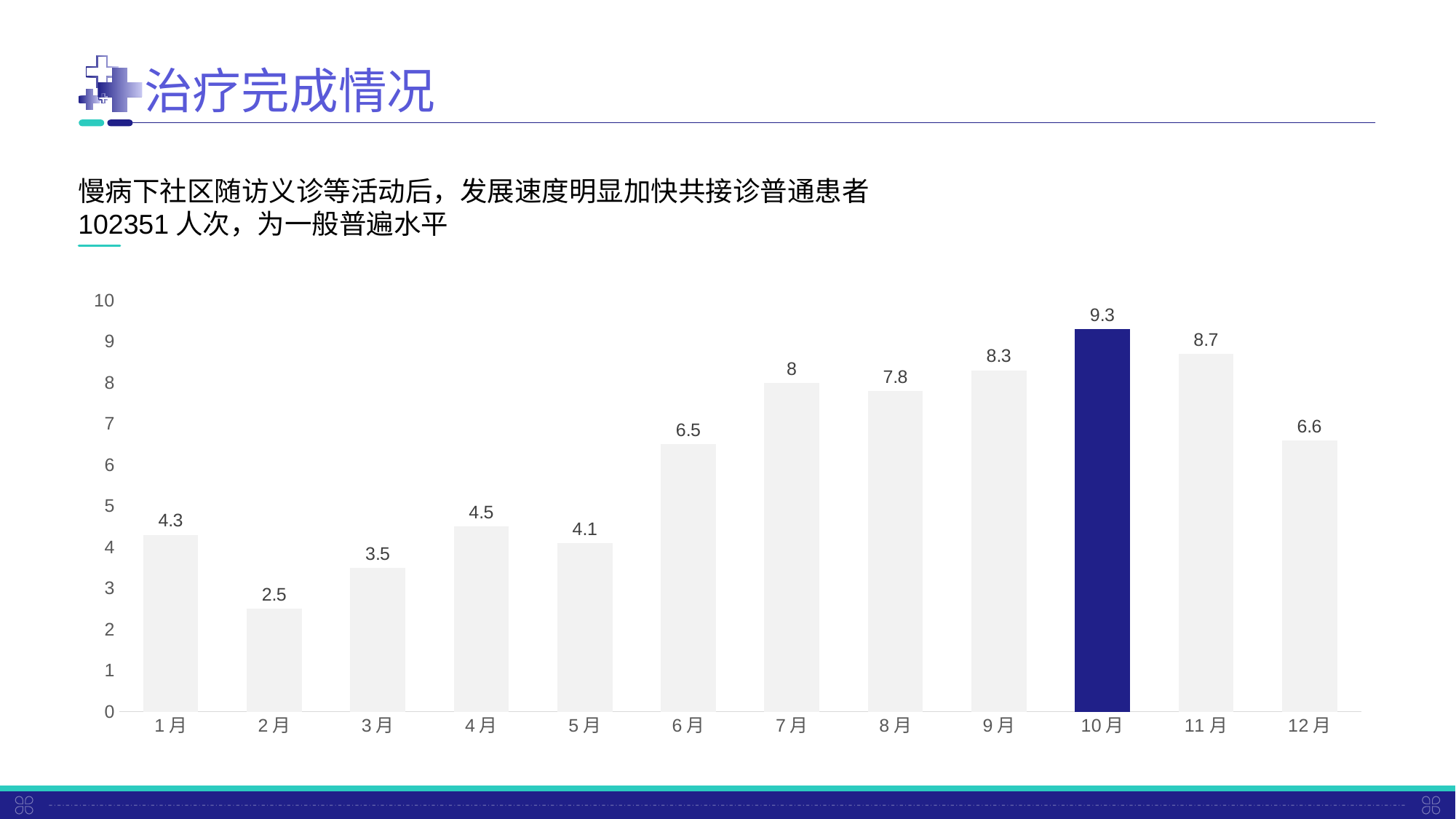

治疗完成情况
慢病下社区随访义诊等活动后，发展速度明显加快共接诊普通患者102351人次，为一般普遍水平

### Chart

| Category | 门诊人数 |
|---|---|
| 1月 | 4.3 |
| 2月 | 2.5 |
| 3月 | 3.5 |
| 4月 | 4.5 |
| 5月 | 4.1 |
| 6月 | 6.5 |
| 7月 | 8.0 |
| 8月 | 7.8 |
| 9月 | 8.3 |
| 10月 | 9.3 |
| 11月 | 8.7 |
| 12月 | 6.6 |